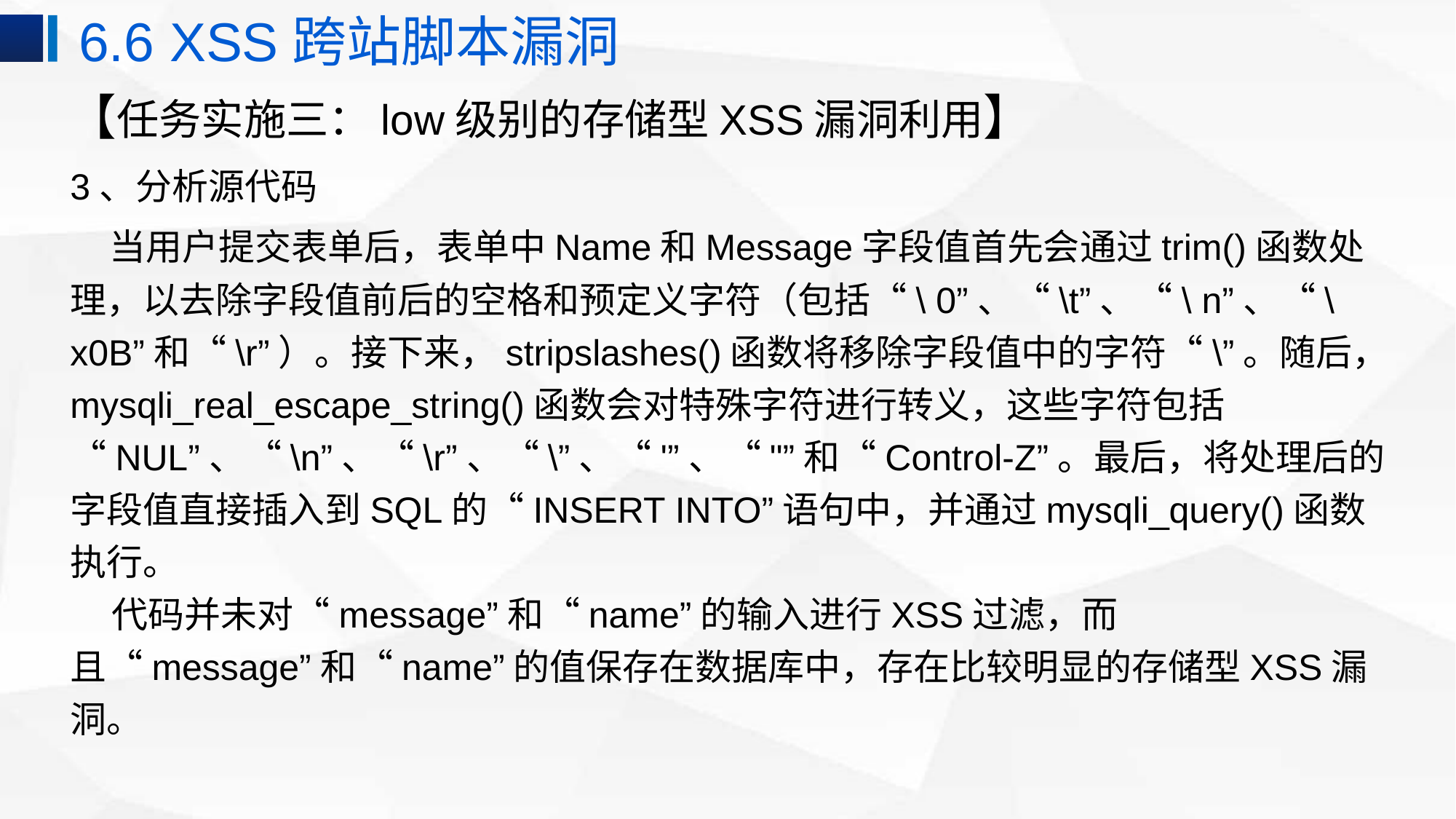

6.6 XSS跨站脚本漏洞

【任务实施三：low级别的存储型XSS漏洞利用】
3、分析源代码
   当用户提交表单后，表单中Name和Message字段值首先会通过trim()函数处理，以去除字段值前后的空格和预定义字符（包括“\ 0”、“\t”、“\ n”、“\x0B”和“\r”）。接下来，stripslashes()函数将移除字段值中的字符“\”。随后，mysqli_real_escape_string()函数会对特殊字符进行转义，这些字符包括 “NUL”、“\n”、“\r”、“\”、“'”、“"”和“Control-Z”。最后，将处理后的字段值直接插入到SQL的“INSERT INTO”语句中，并通过mysqli_query()函数执行。
    代码并未对“message”和“name”的输入进行XSS过滤，而且“message”和“name”的值保存在数据库中，存在比较明显的存储型XSS漏洞。